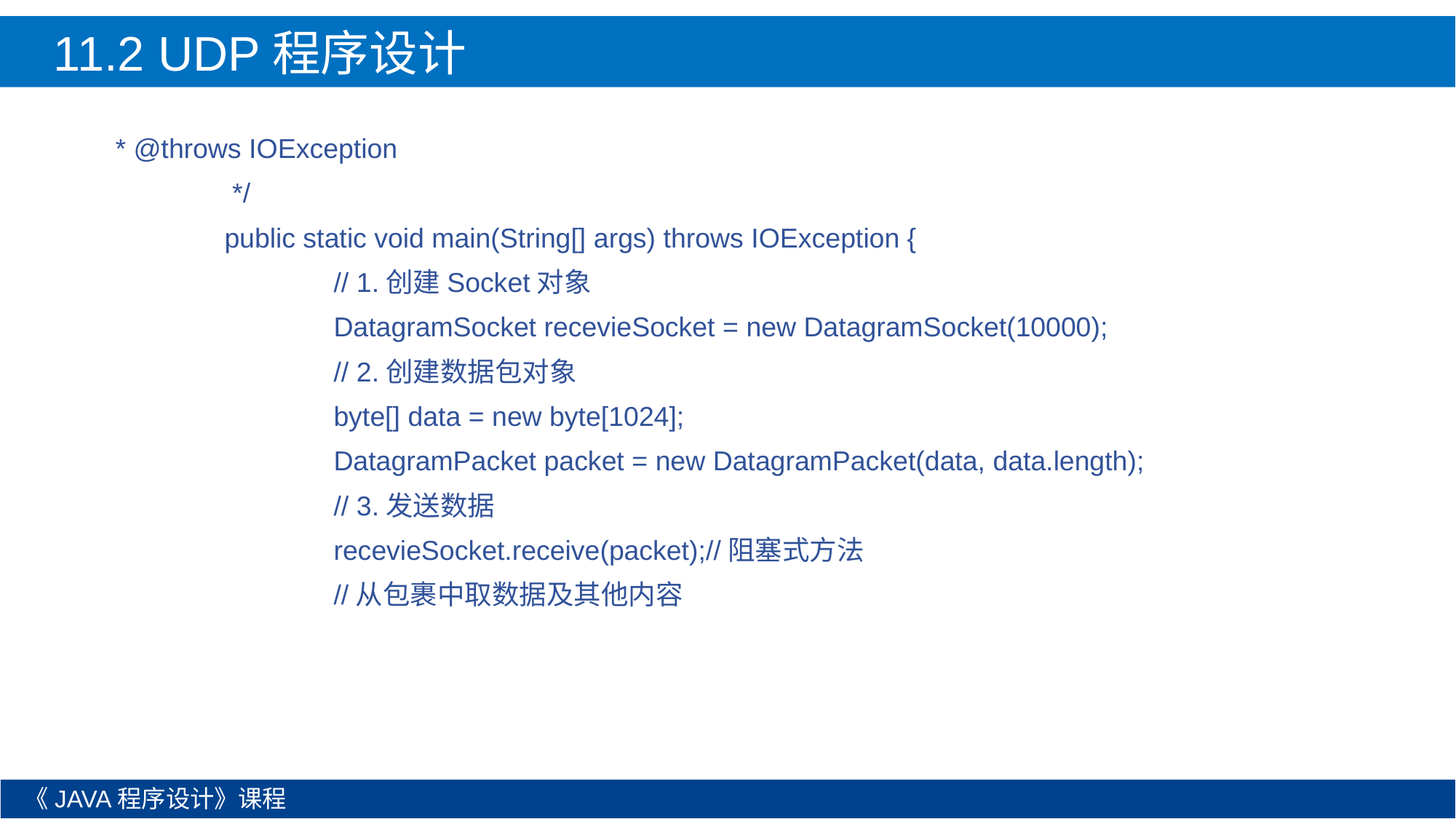

11.2 UDP程序设计
* @throws IOException
	 */
	public static void main(String[] args) throws IOException {
		// 1.创建Socket对象
		DatagramSocket recevieSocket = new DatagramSocket(10000);
		// 2.创建数据包对象
		byte[] data = new byte[1024];
		DatagramPacket packet = new DatagramPacket(data, data.length);
		// 3.发送数据
		recevieSocket.receive(packet);//阻塞式方法
		//从包裹中取数据及其他内容
《JAVA程序设计》课程